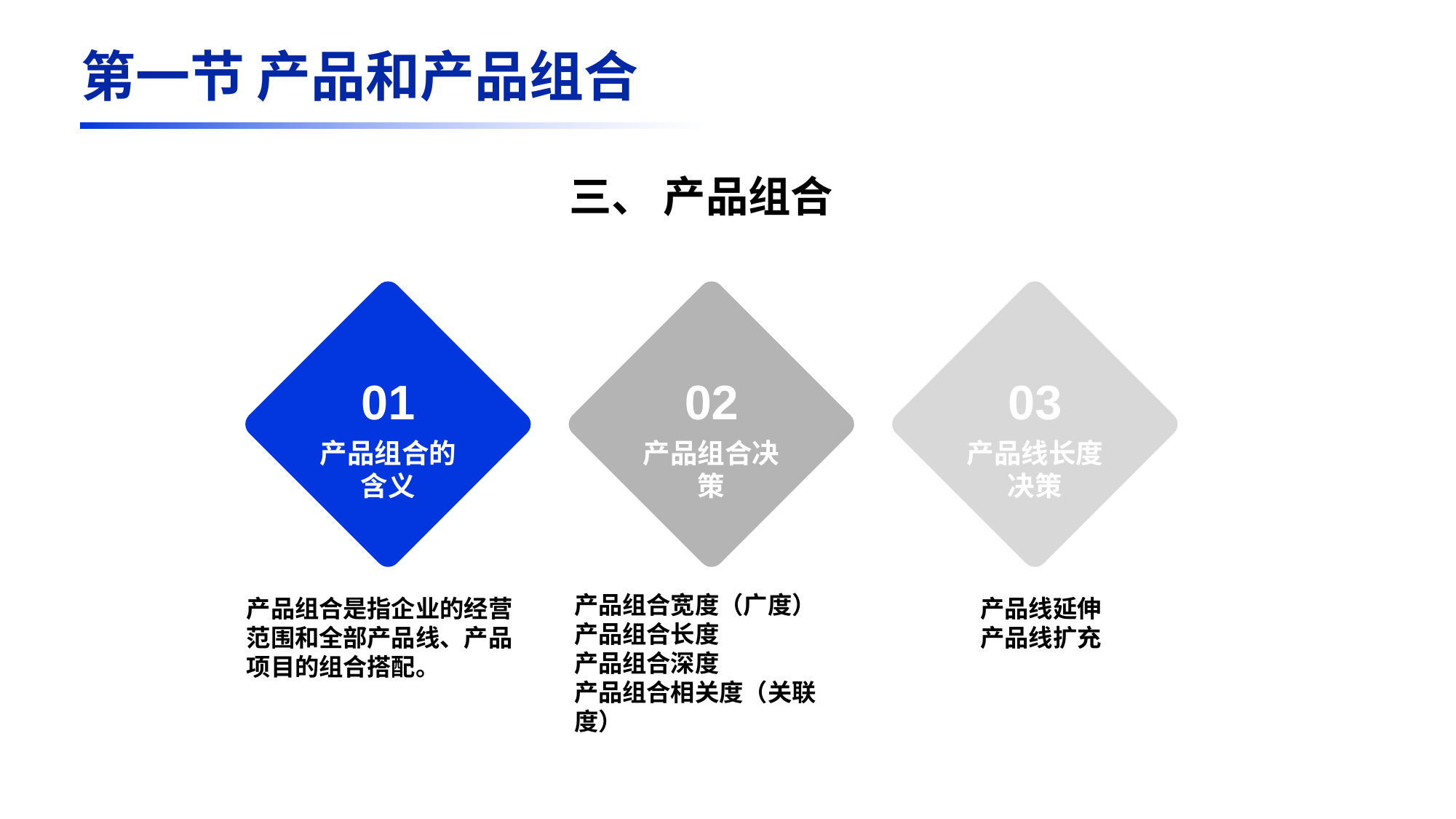

第一节 产品和产品组合
三、 产品组合

01
产品组合的含义

02
产品组合决策

03
产品线长度决策
产品组合宽度（广度）
产品组合长度
产品组合深度
产品组合相关度（关联度）
产品组合是指企业的经营范围和全部产品线、产品项目的组合搭配。
产品线延伸
产品线扩充